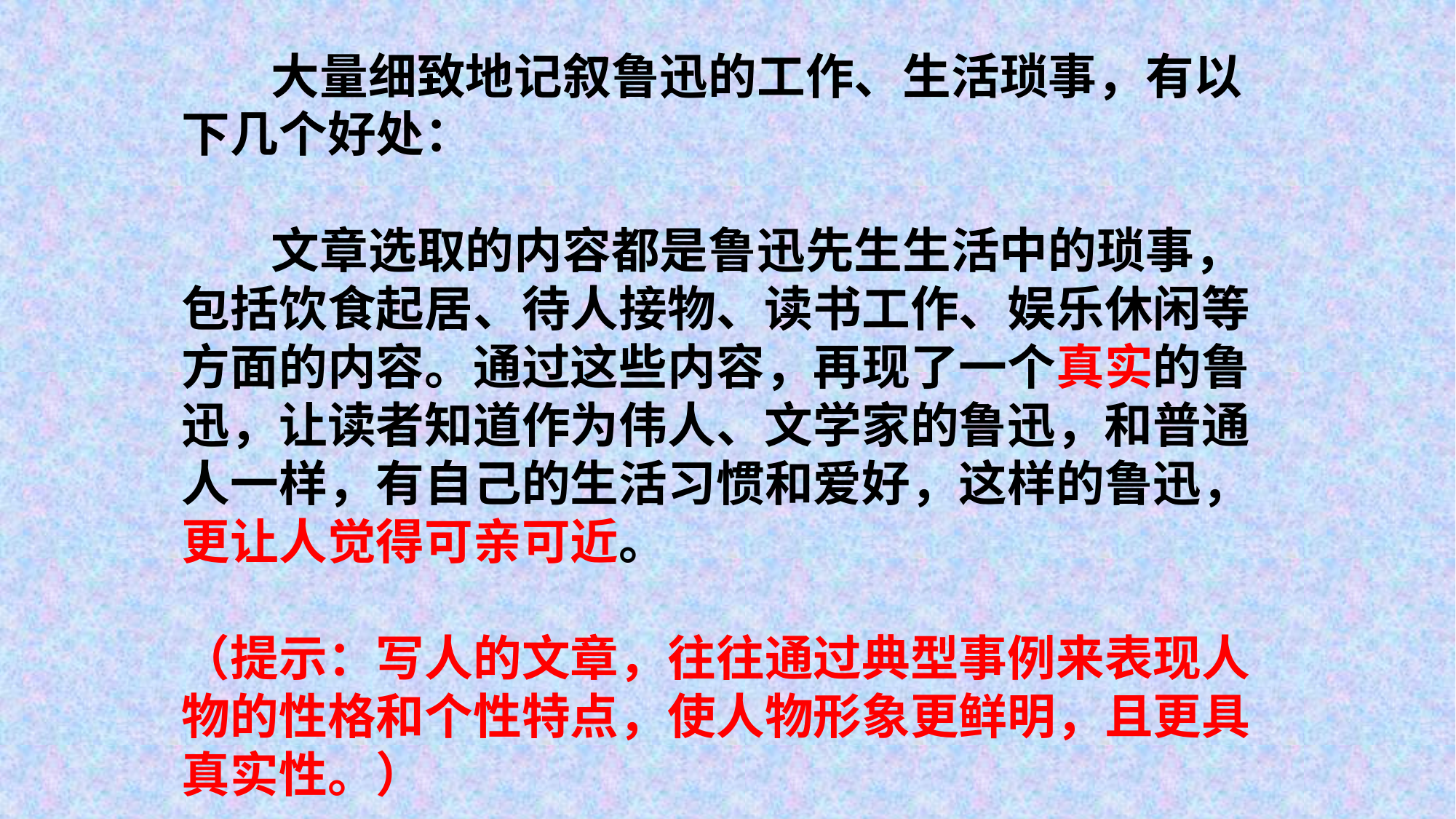

大量细致地记叙鲁迅的工作、生活琐事，有以下几个好处：

       文章选取的内容都是鲁迅先生生活中的琐事，包括饮食起居、待人接物、读书工作、娱乐休闲等方面的内容。通过这些内容，再现了一个真实的鲁迅，让读者知道作为伟人、文学家的鲁迅，和普通人一样，有自己的生活习惯和爱好，这样的鲁迅，更让人觉得可亲可近。

（提示：写人的文章，往往通过典型事例来表现人物的性格和个性特点，使人物形象更鲜明，且更具真实性。）